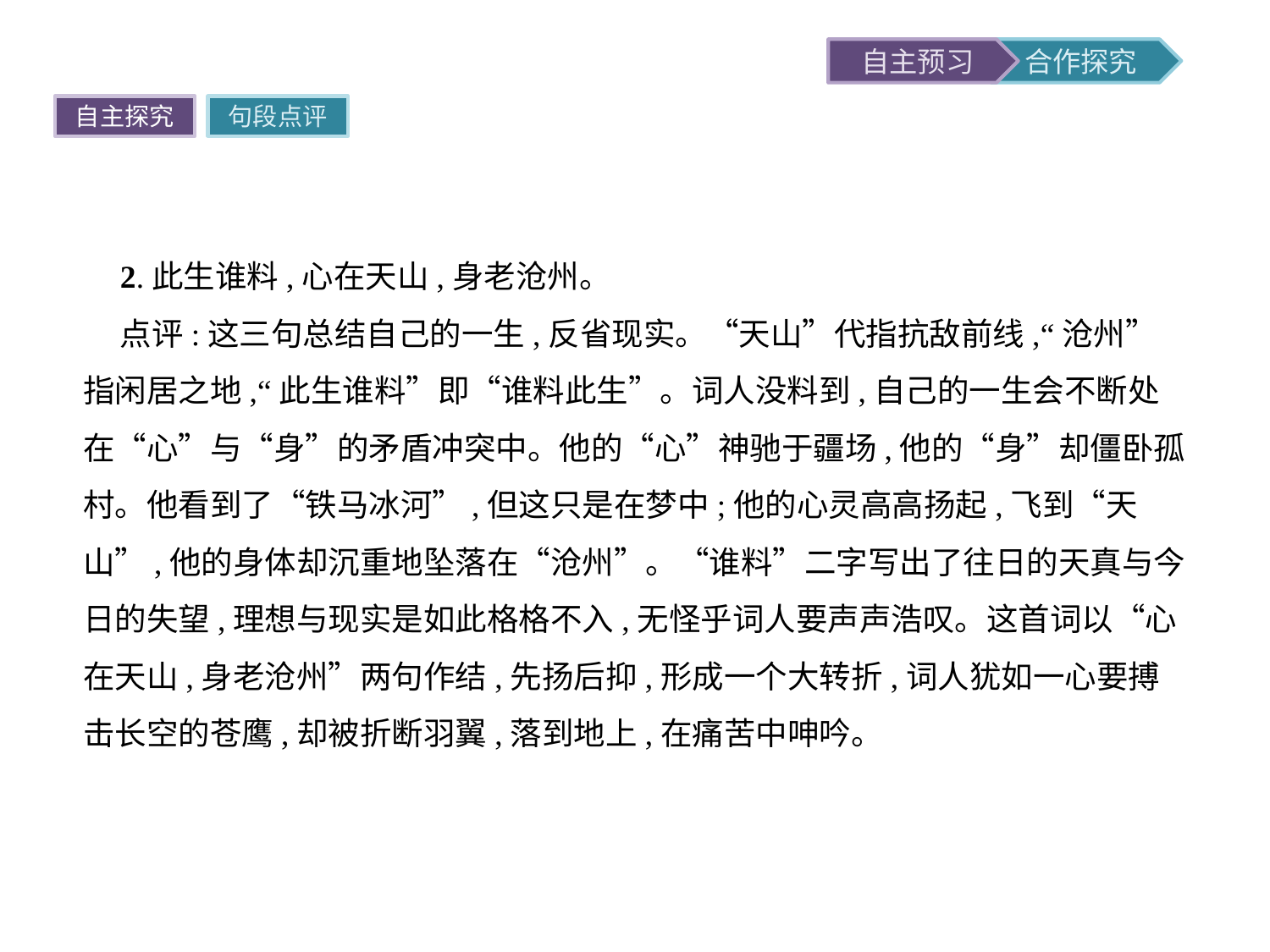

自主探究
句段点评
2.此生谁料,心在天山,身老沧州。
点评:这三句总结自己的一生,反省现实。“天山”代指抗敌前线,“沧州”指闲居之地,“此生谁料”即“谁料此生”。词人没料到,自己的一生会不断处在“心”与“身”的矛盾冲突中。他的“心”神驰于疆场,他的“身”却僵卧孤村。他看到了“铁马冰河”,但这只是在梦中;他的心灵高高扬起,飞到“天山”,他的身体却沉重地坠落在“沧州”。“谁料”二字写出了往日的天真与今日的失望,理想与现实是如此格格不入,无怪乎词人要声声浩叹。这首词以“心在天山,身老沧州”两句作结,先扬后抑,形成一个大转折,词人犹如一心要搏击长空的苍鹰,却被折断羽翼,落到地上,在痛苦中呻吟。